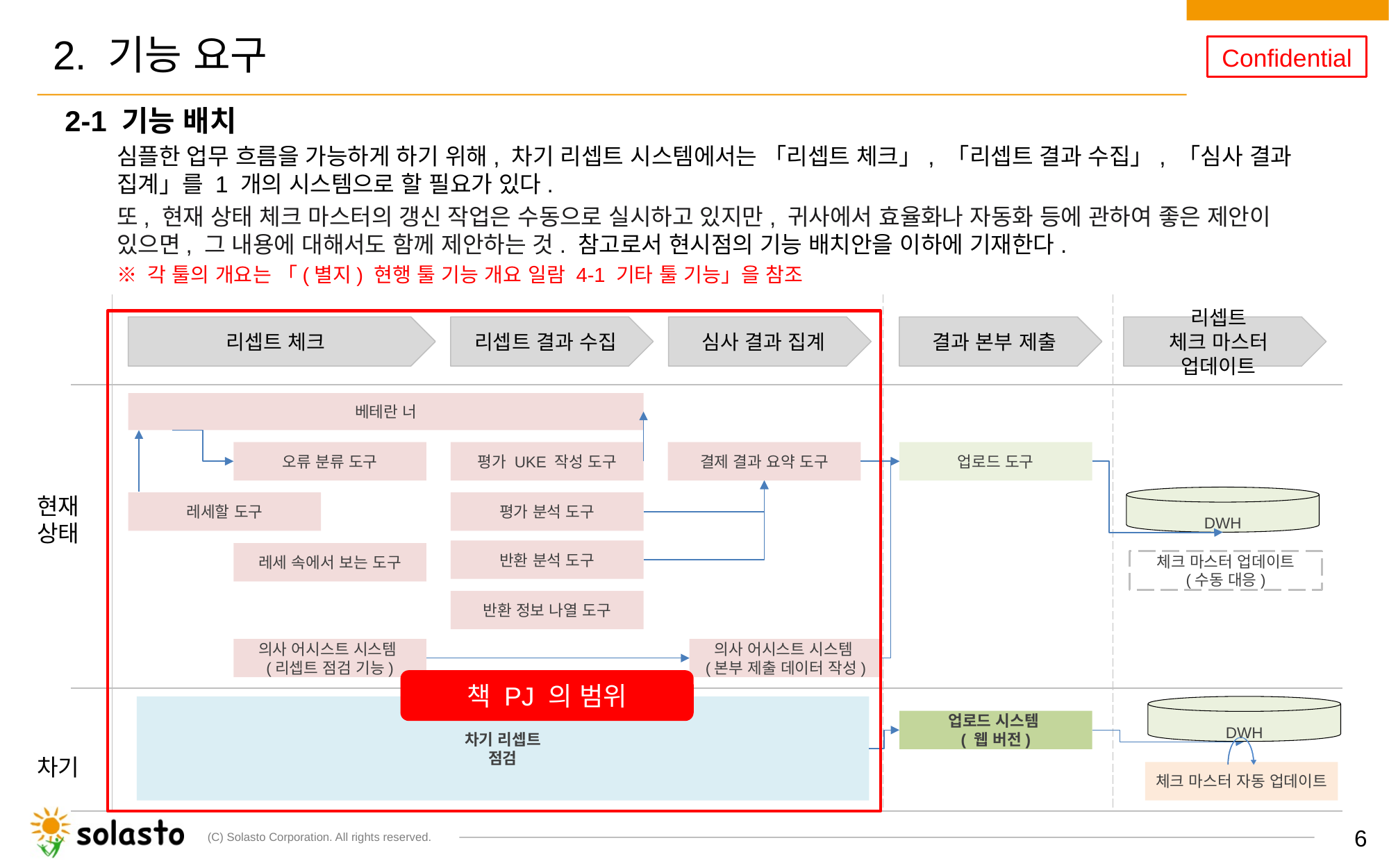

# 2. 기능 요구
2-1 기능 배치
심플한 업무 흐름을 가능하게 하기 위해, 차기 리셉트 시스템에서는 「리셉트 체크」, 「리셉트 결과 수집」, 「심사 결과 집계」를 1 개의 시스템으로 할 필요가 있다.
또, 현재 상태 체크 마스터의 갱신 작업은 수동으로 실시하고 있지만, 귀사에서 효율화나 자동화 등에 관하여 좋은 제안이 있으면, 그 내용에 대해서도 함께 제안하는 것. 참고로서 현시점의 기능 배치안을 이하에 기재한다.
※ 각 툴의 개요는 「(별지) 현행 툴 기능 개요 일람 4-1 기타 툴 기능」을 참조

리셉트 체크
리셉트 결과 수집
심사 결과 집계
결과 본부 제출
리셉트
체크 마스터 업데이트
베테란 너
오류 분류 도구
평가 UKE 작성 도구
결제 결과 요약 도구
업로드 도구
현재 상태

DWH
레세할 도구
평가 분석 도구
반환 분석 도구
레세 속에서 보는 도구
체크 마스터 업데이트
(수동 대응)
반환 정보 나열 도구
의사 어시스트 시스템
(리셉트 점검 기능)
의사 어시스트 시스템
(본부 제출 데이터 작성)
책 PJ 의 범위
차기 리셉트
점검

DWH
업로드 시스템
( 웹 버전)

차기
체크 마스터 자동 업데이트